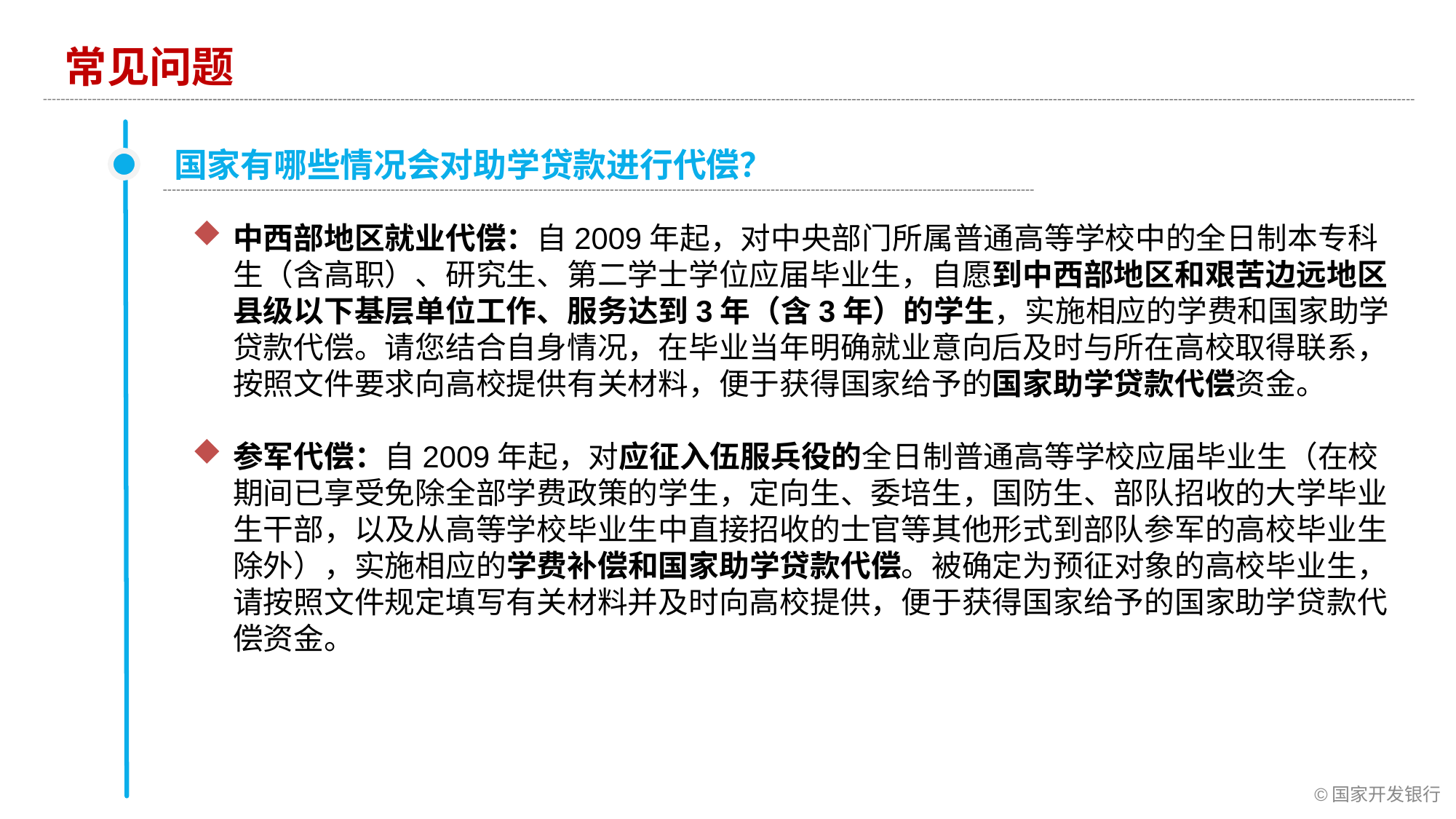

9
常见问题

国家有哪些情况会对助学贷款进行代偿？

中西部地区就业代偿：自2009年起，对中央部门所属普通高等学校中的全日制本专科生（含高职）、研究生、第二学士学位应届毕业生，自愿到中西部地区和艰苦边远地区县级以下基层单位工作、服务达到3年（含3年）的学生，实施相应的学费和国家助学贷款代偿。请您结合自身情况，在毕业当年明确就业意向后及时与所在高校取得联系，按照文件要求向高校提供有关材料，便于获得国家给予的国家助学贷款代偿资金。

参军代偿：自2009年起，对应征入伍服兵役的全日制普通高等学校应届毕业生（在校期间已享受免除全部学费政策的学生，定向生、委培生，国防生、部队招收的大学毕业生干部，以及从高等学校毕业生中直接招收的士官等其他形式到部队参军的高校毕业生除外），实施相应的学费补偿和国家助学贷款代偿。被确定为预征对象的高校毕业生，请按照文件规定填写有关材料并及时向高校提供，便于获得国家给予的国家助学贷款代偿资金。

©国家开发银行